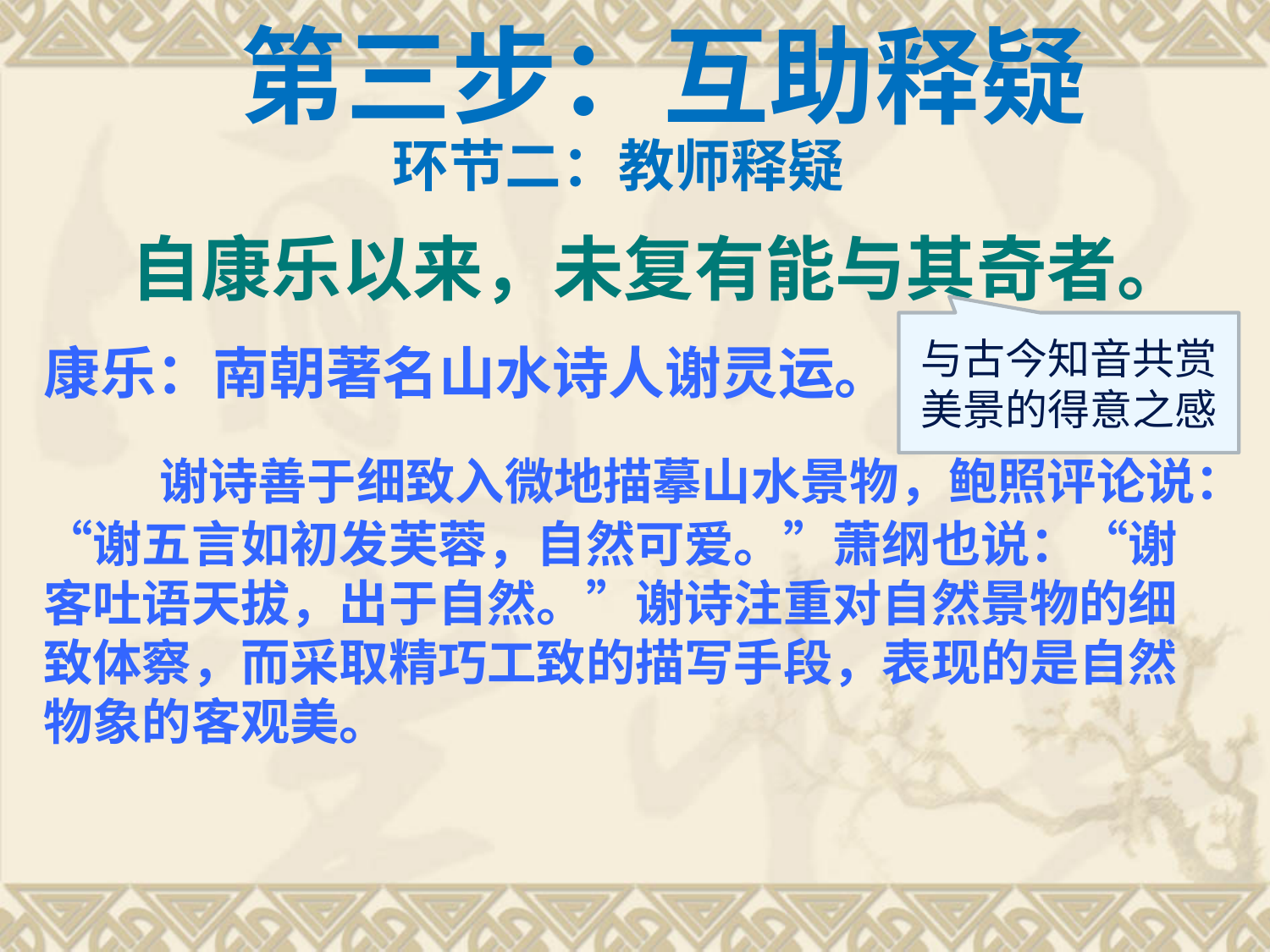

# 第三步：互助释疑
环节二：教师释疑
     自康乐以来，未复有能与其奇者。
康乐：南朝著名山水诗人谢灵运。
       谢诗善于细致入微地描摹山水景物，鲍照评论说：“谢五言如初发芙蓉，自然可爱。”萧纲也说：“谢客吐语天拔，出于自然。”谢诗注重对自然景物的细致体察，而采取精巧工致的描写手段，表现的是自然物象的客观美。
与古今知音共赏美景的得意之感